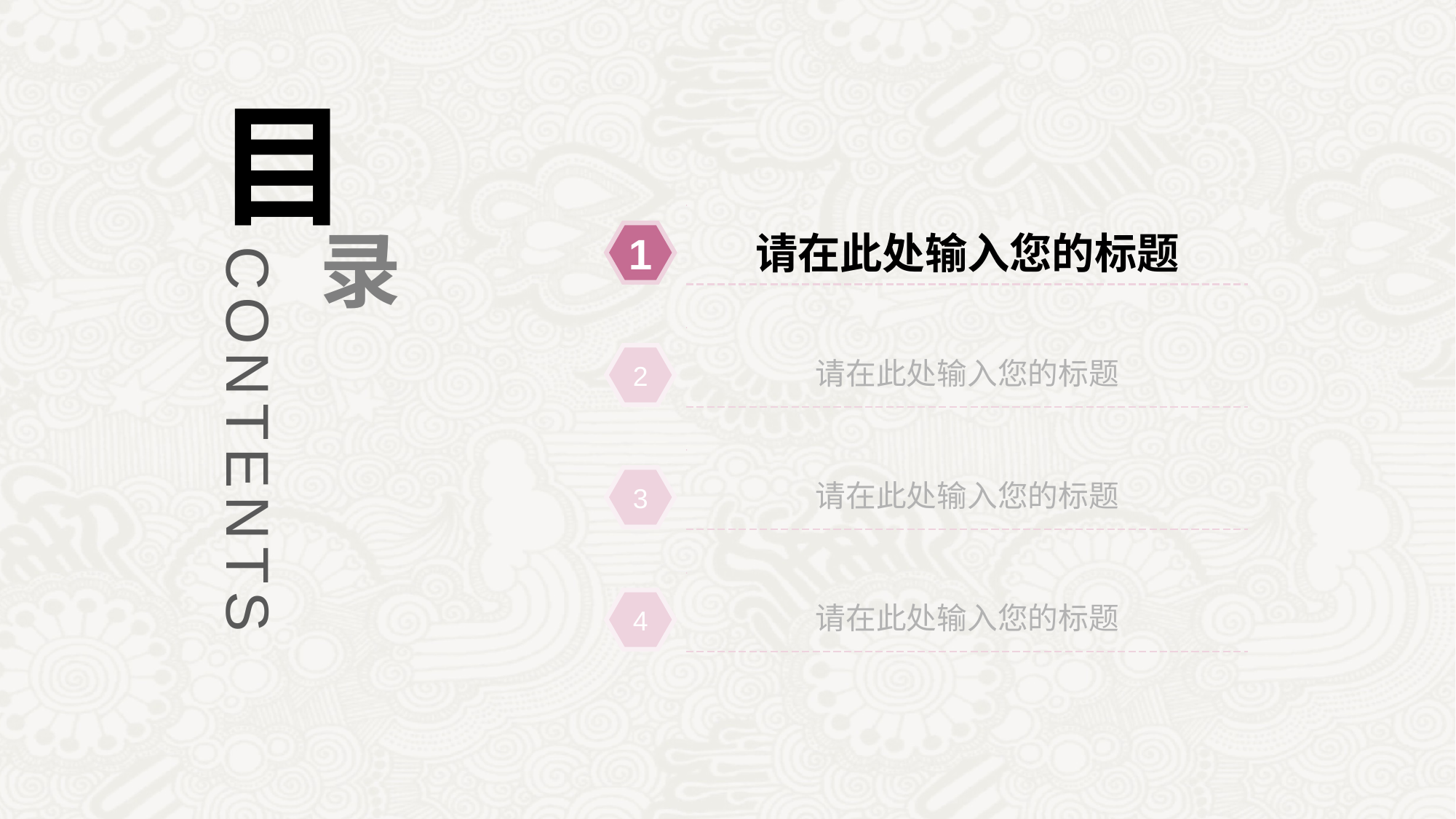

目
请在此处输入您的标题
录
1
请在此处输入您的标题
2
CONTENTS
请在此处输入您的标题
3
请在此处输入您的标题
4